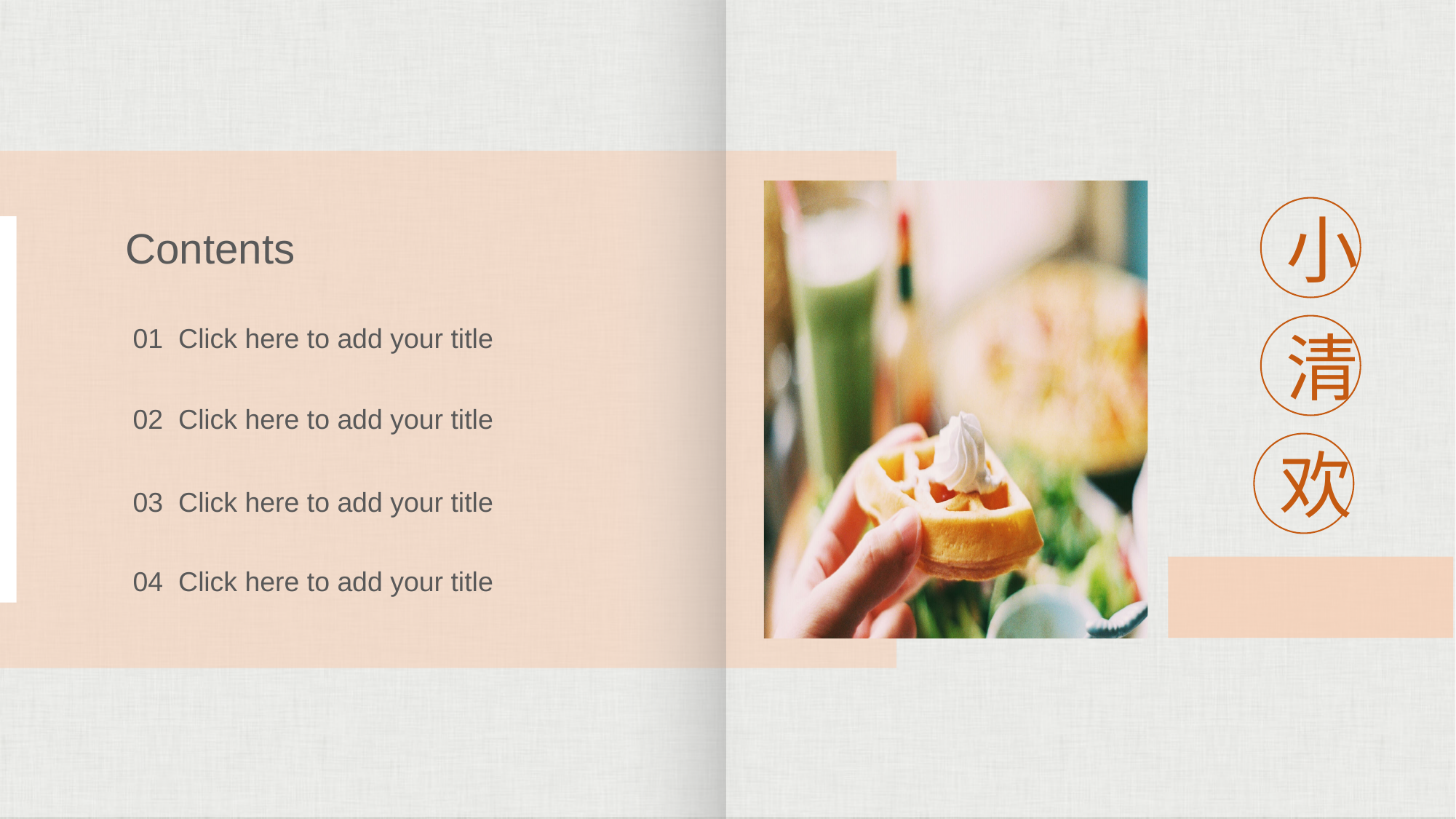

小

Contents
 01  Click here to add your title
清
 02  Click here to add your title
欢
 03  Click here to add your title

 04  Click here to add your title